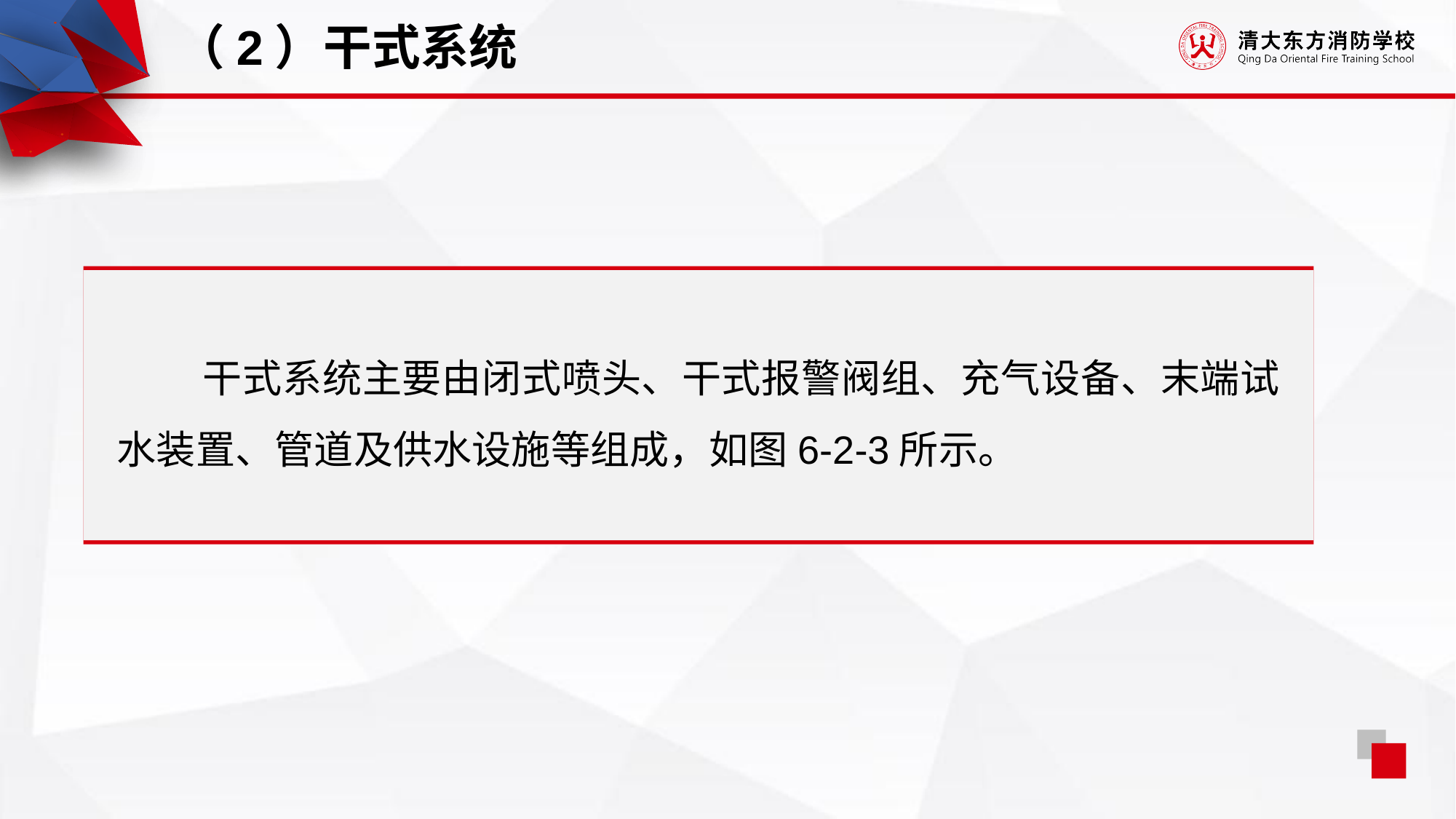

（2）干式系统

干式系统主要由闭式喷头、干式报警阀组、充气设备、末端试水装置、管道及供水设施等组成，如图6-2-3所示。